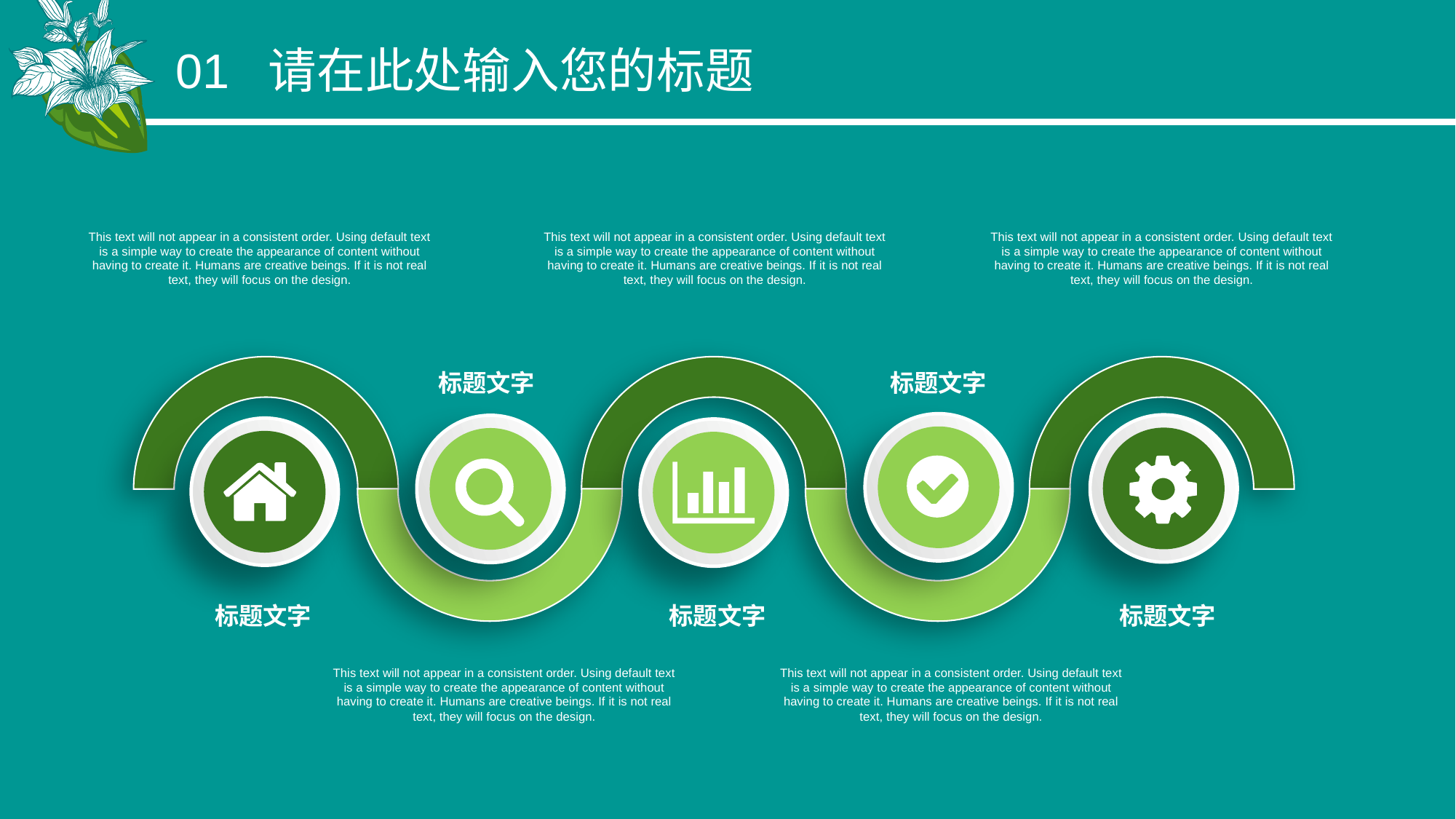

01  请在此处输入您的标题
This text will not appear in a consistent order. Using default text is a simple way to create the appearance of content without having to create it. Humans are creative beings. If it is not real text, they will focus on the design.
This text will not appear in a consistent order. Using default text is a simple way to create the appearance of content without having to create it. Humans are creative beings. If it is not real text, they will focus on the design.
This text will not appear in a consistent order. Using default text is a simple way to create the appearance of content without having to create it. Humans are creative beings. If it is not real text, they will focus on the design.

标题文字
标题文字

标题文字
标题文字
标题文字
This text will not appear in a consistent order. Using default text is a simple way to create the appearance of content without having to create it. Humans are creative beings. If it is not real text, they will focus on the design.
This text will not appear in a consistent order. Using default text is a simple way to create the appearance of content without having to create it. Humans are creative beings. If it is not real text, they will focus on the design.